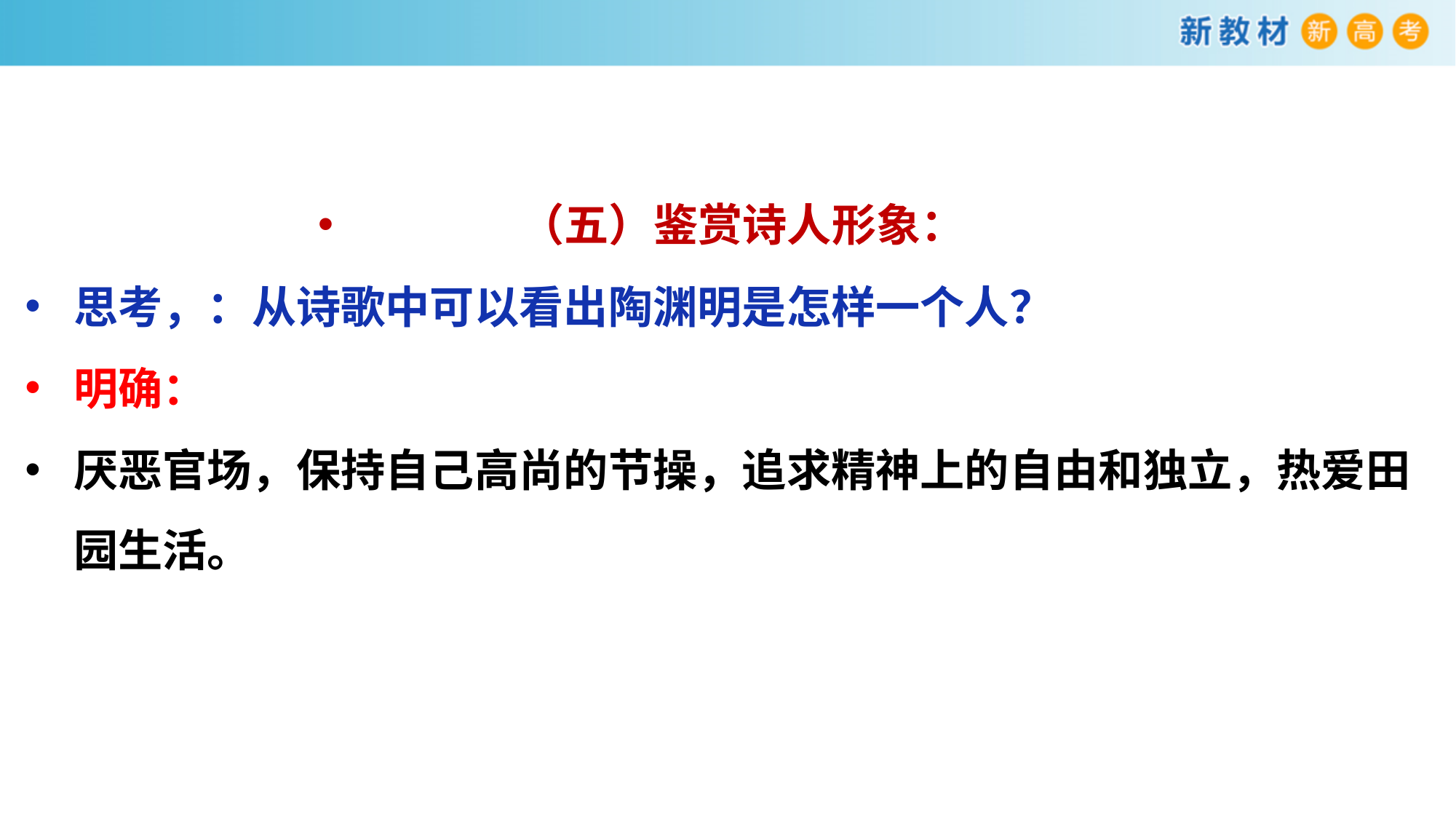

（五）鉴赏诗人形象：
思考，：从诗歌中可以看出陶渊明是怎样一个人？
明确：
厌恶官场，保持自己高尚的节操，追求精神上的自由和独立，热爱田园生活。